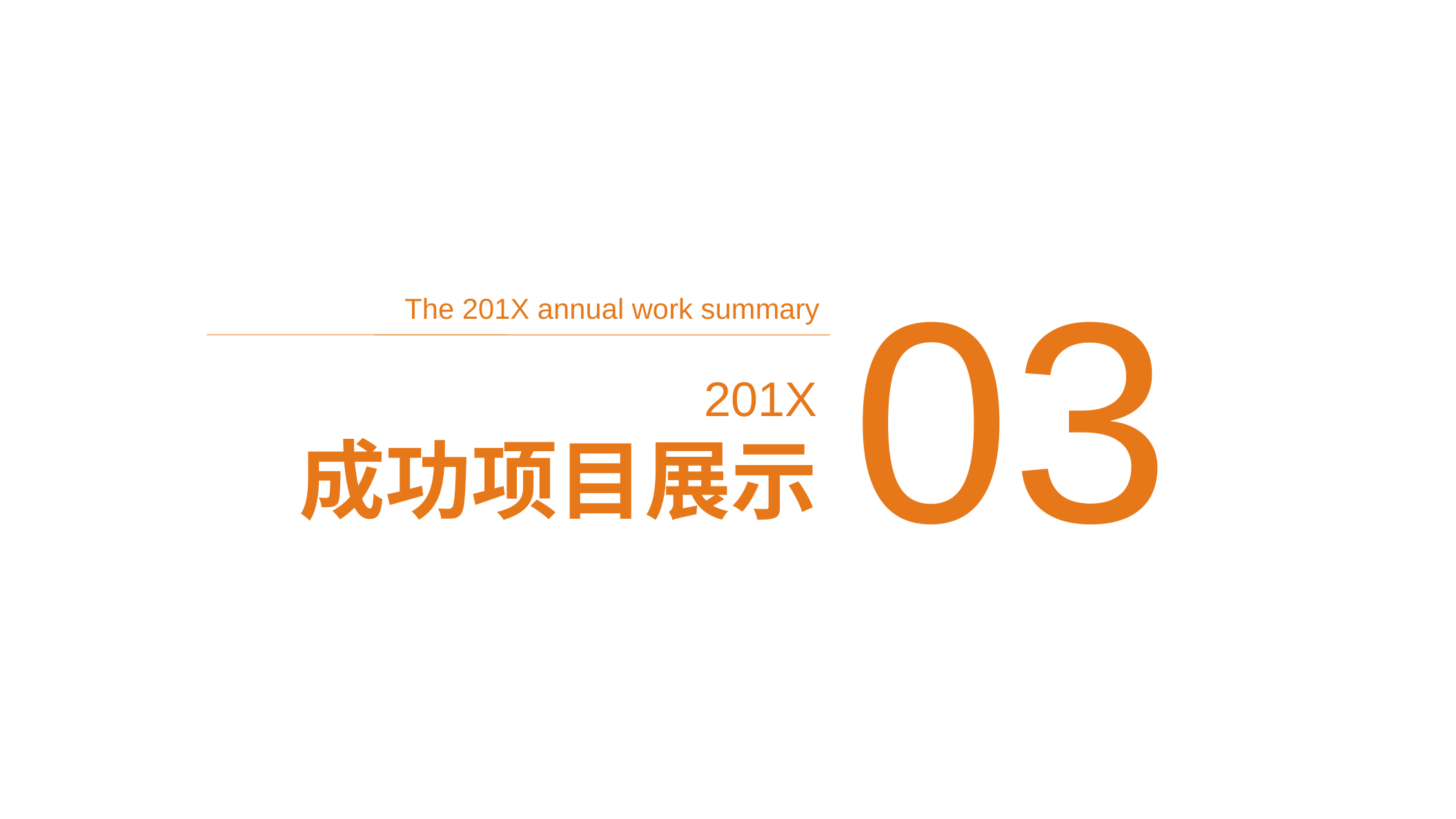

03
The 201X annual work summary

201X
成功项目展示